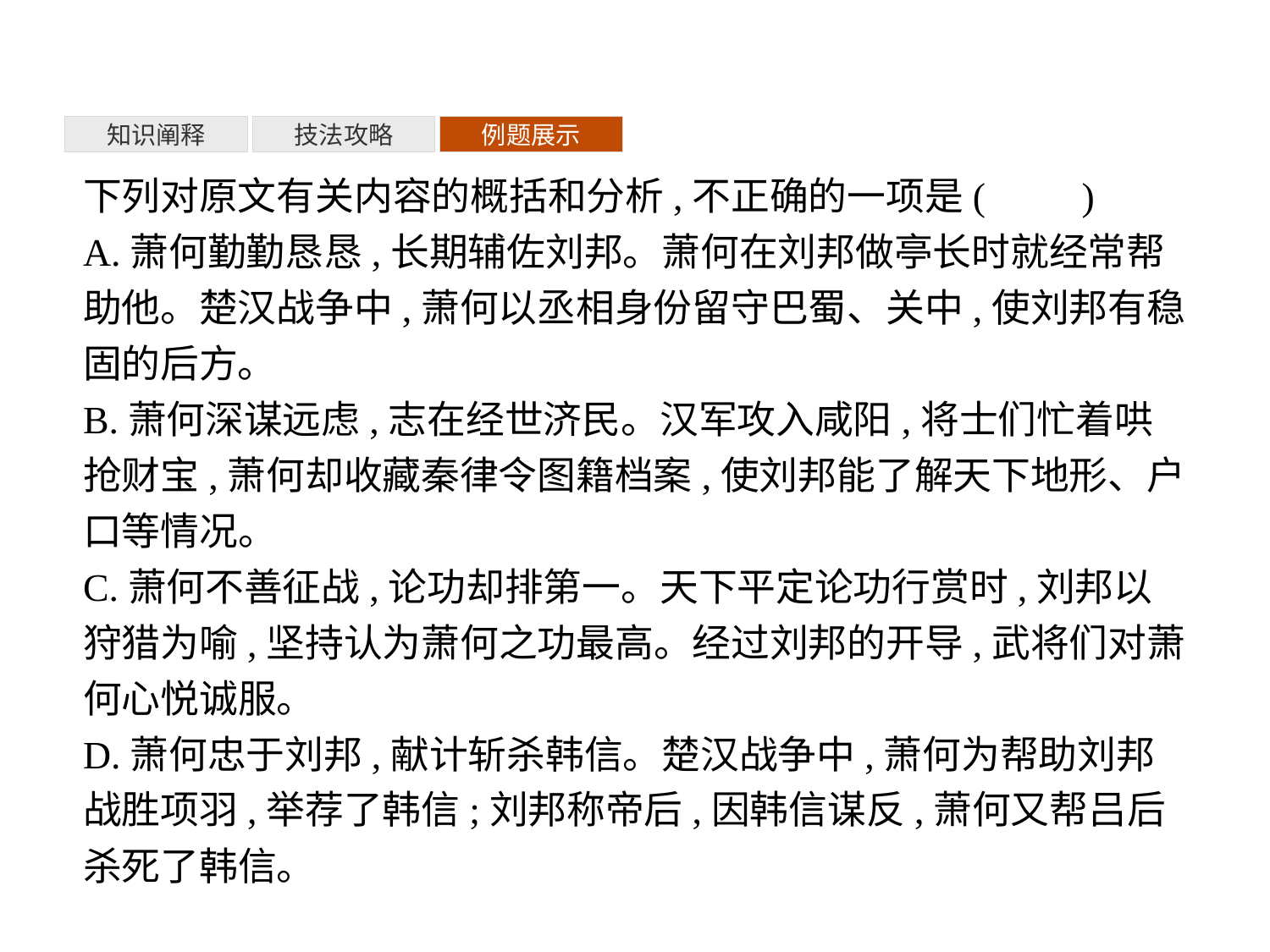

知识阐释
技法攻略
例题展示
下列对原文有关内容的概括和分析,不正确的一项是(　　)
A.萧何勤勤恳恳,长期辅佐刘邦。萧何在刘邦做亭长时就经常帮助他。楚汉战争中,萧何以丞相身份留守巴蜀、关中,使刘邦有稳固的后方。
B.萧何深谋远虑,志在经世济民。汉军攻入咸阳,将士们忙着哄抢财宝,萧何却收藏秦律令图籍档案,使刘邦能了解天下地形、户口等情况。
C.萧何不善征战,论功却排第一。天下平定论功行赏时,刘邦以狩猎为喻,坚持认为萧何之功最高。经过刘邦的开导,武将们对萧何心悦诚服。
D.萧何忠于刘邦,献计斩杀韩信。楚汉战争中,萧何为帮助刘邦战胜项羽,举荐了韩信;刘邦称帝后,因韩信谋反,萧何又帮吕后杀死了韩信。